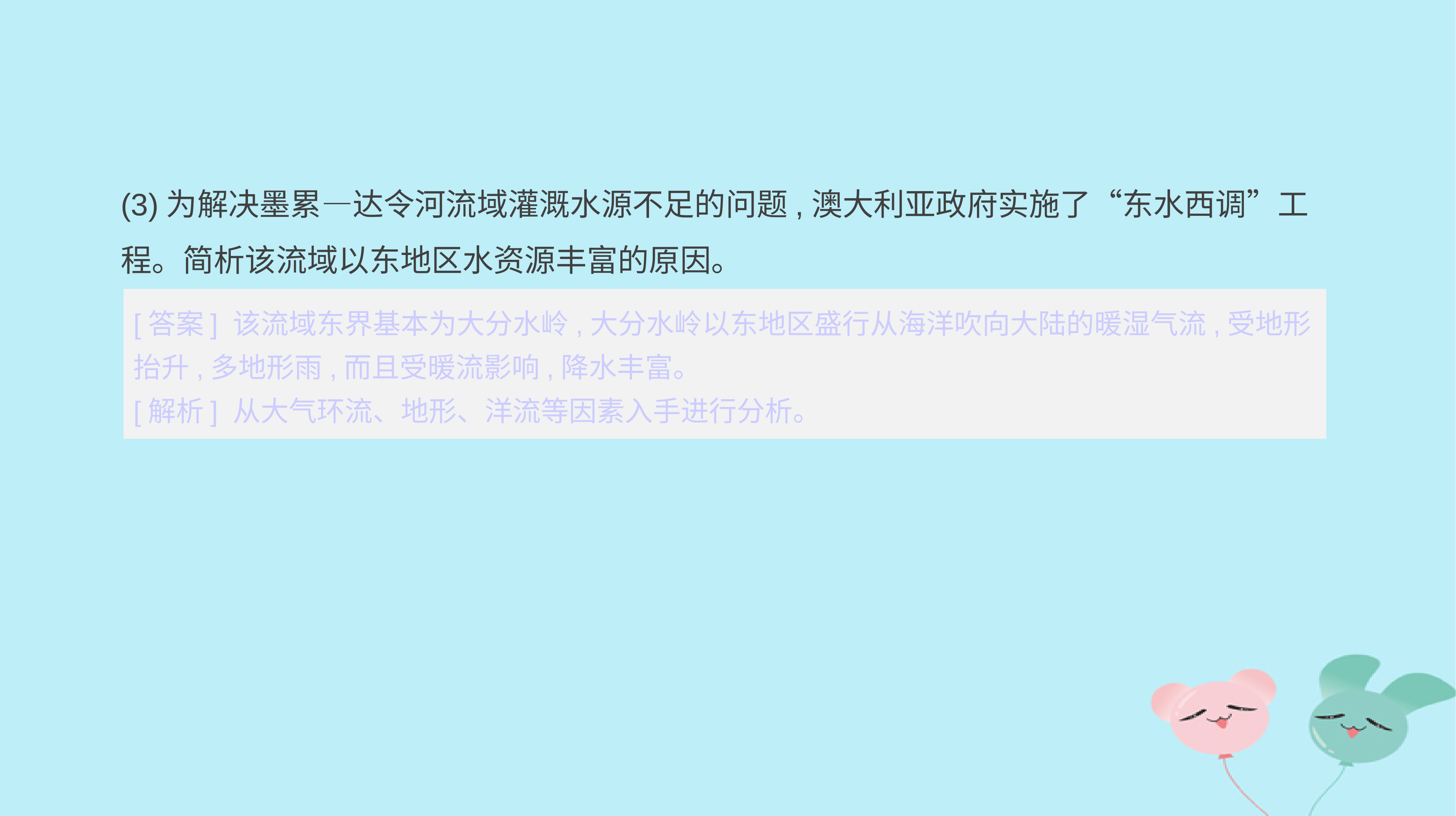

(3)为解决墨累—达令河流域灌溉水源不足的问题,澳大利亚政府实施了“东水西调”工程。简析该流域以东地区水资源丰富的原因。

[答案] 该流域东界基本为大分水岭,大分水岭以东地区盛行从海洋吹向大陆的暖湿气流,受地形抬升,多地形雨,而且受暖流影响,降水丰富。
[解析] 从大气环流、地形、洋流等因素入手进行分析。